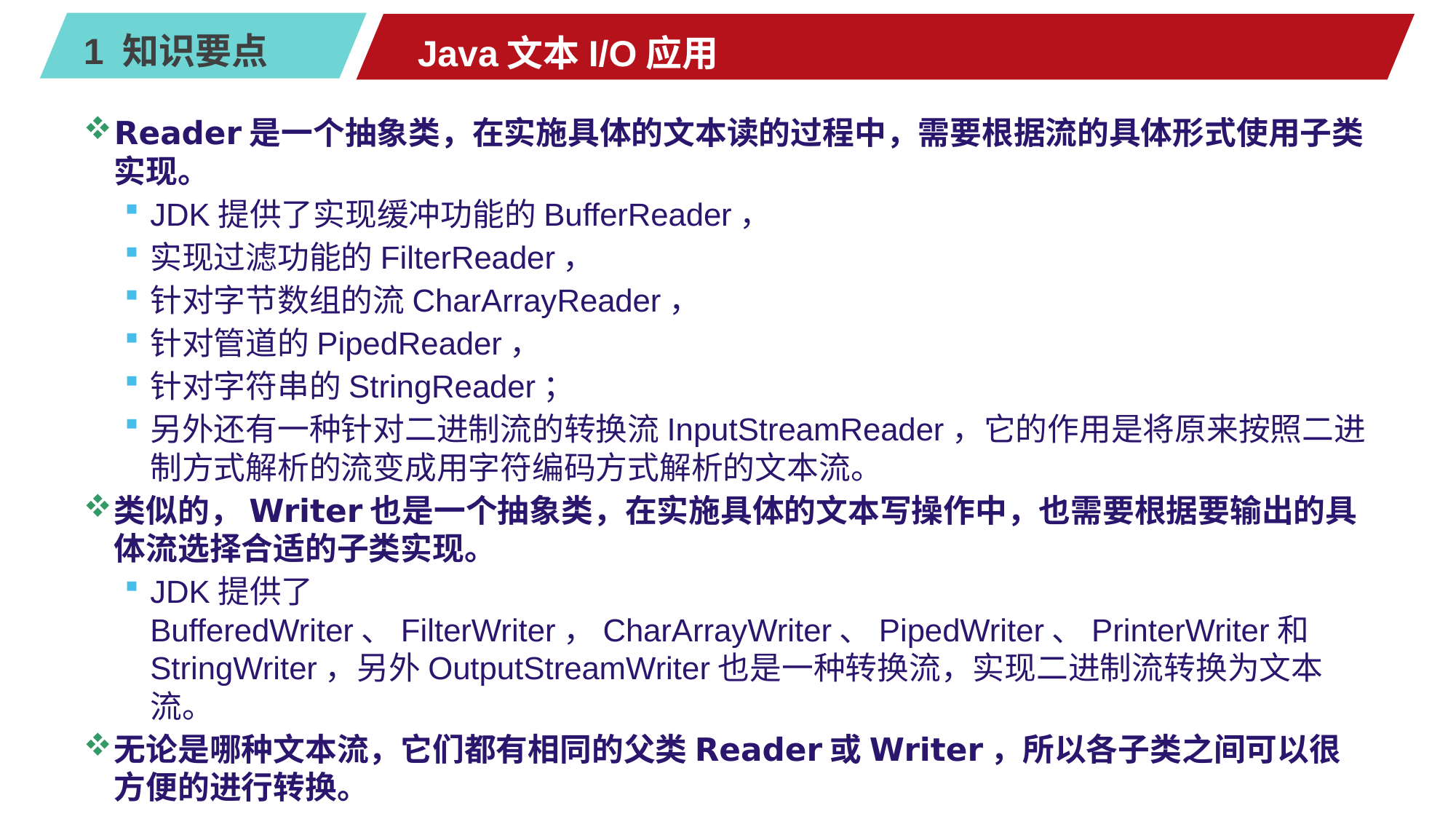

# Java文本I/O应用
Reader是一个抽象类，在实施具体的文本读的过程中，需要根据流的具体形式使用子类实现。
JDK提供了实现缓冲功能的BufferReader，
实现过滤功能的FilterReader，
针对字节数组的流CharArrayReader，
针对管道的PipedReader，
针对字符串的StringReader；
另外还有一种针对二进制流的转换流InputStreamReader，它的作用是将原来按照二进制方式解析的流变成用字符编码方式解析的文本流。
类似的，Writer也是一个抽象类，在实施具体的文本写操作中，也需要根据要输出的具体流选择合适的子类实现。
JDK提供了BufferedWriter、FilterWriter，CharArrayWriter、PipedWriter、PrinterWriter和StringWriter，另外OutputStreamWriter也是一种转换流，实现二进制流转换为文本流。
无论是哪种文本流，它们都有相同的父类Reader或Writer，所以各子类之间可以很方便的进行转换。